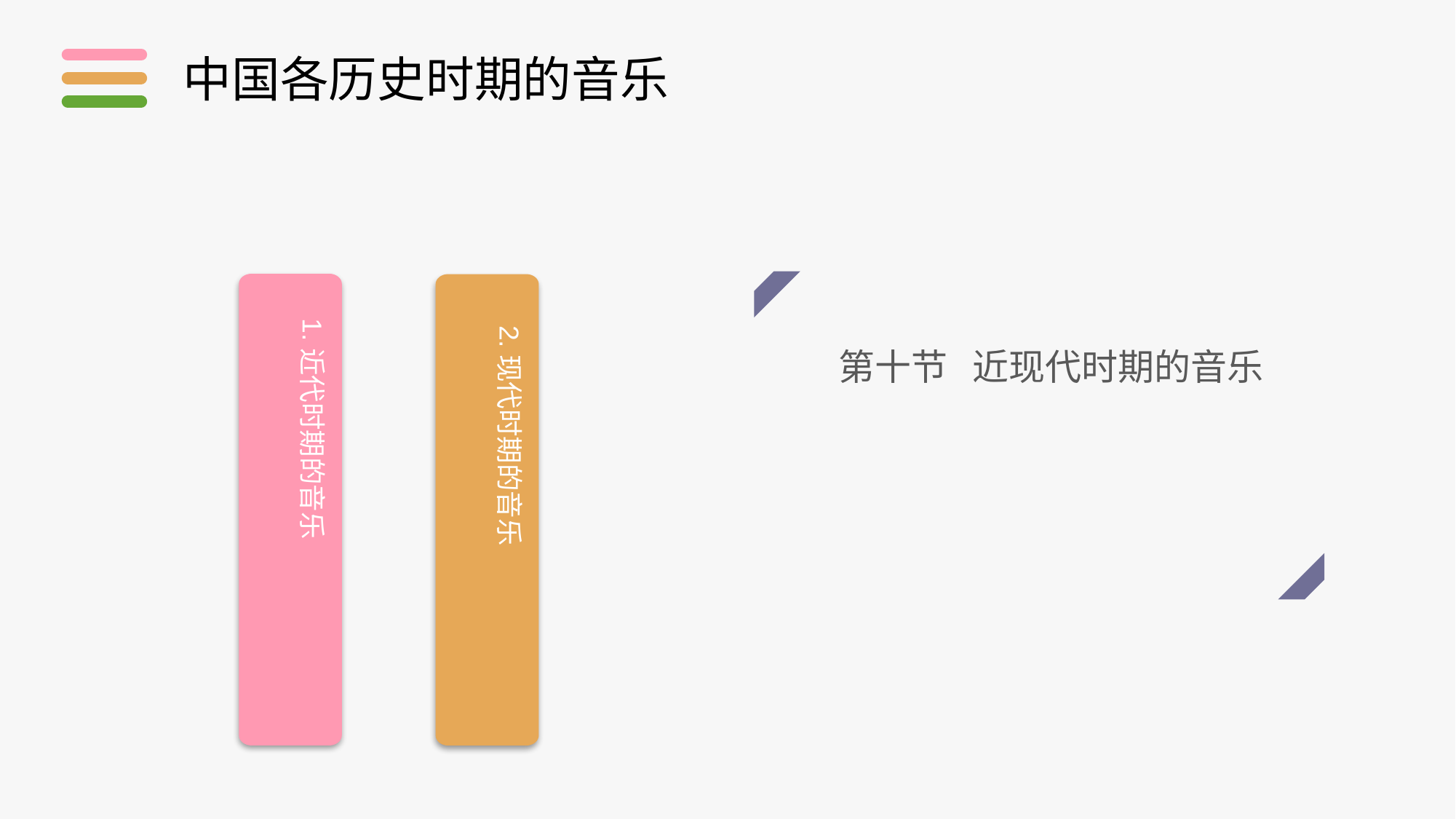

中国各历史时期的音乐

1.近代时期的音乐
2.现代时期的音乐
第十节   近现代时期的音乐